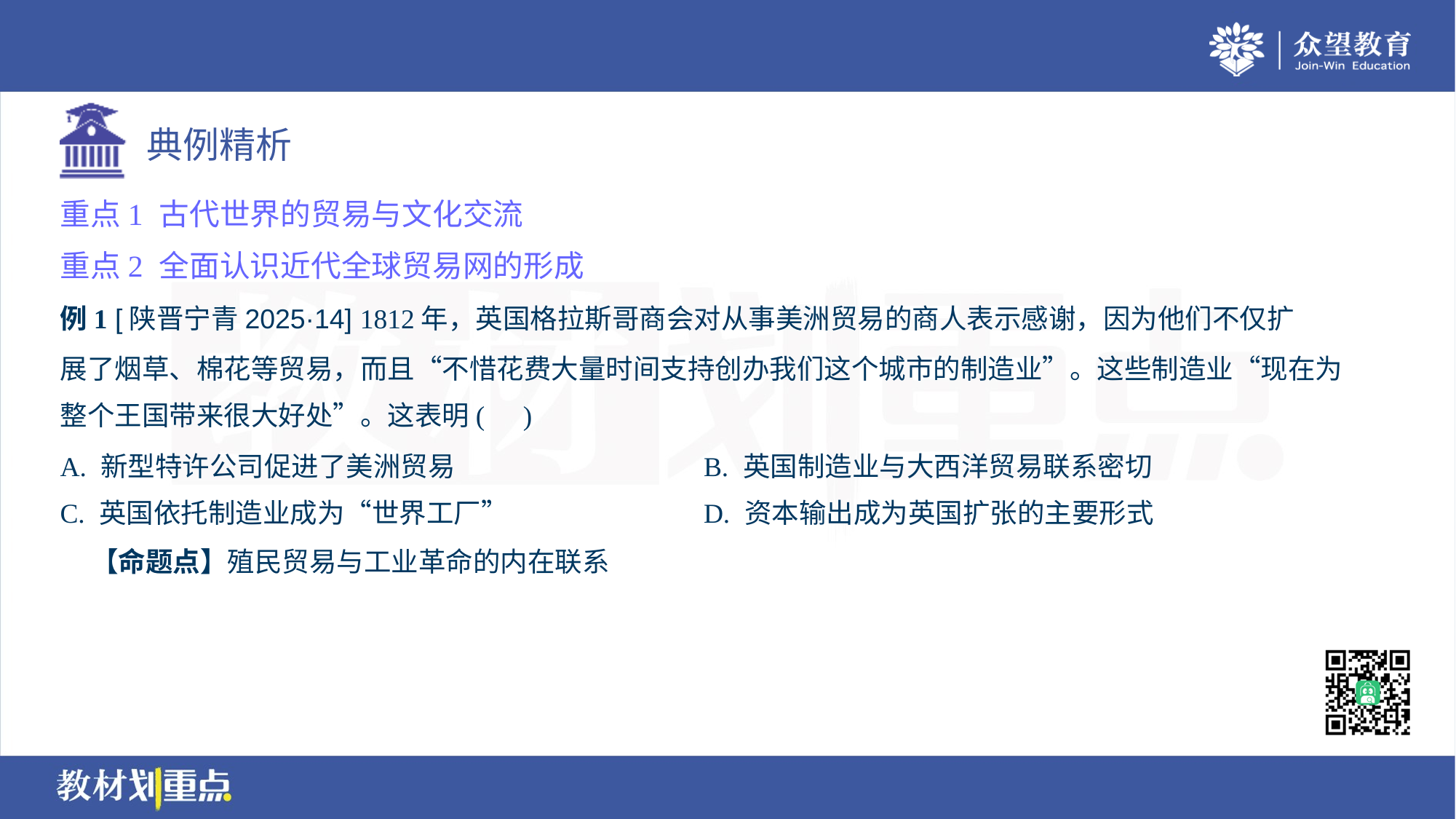

重点1 古代世界的贸易与文化交流
重点2 全面认识近代全球贸易网的形成
例1 [陕晋宁青2025·14] 1812年，英国格拉斯哥商会对从事美洲贸易的商人表示感谢，因为他们不仅扩
展了烟草、棉花等贸易，而且“不惜花费大量时间支持创办我们这个城市的制造业”。这些制造业“现在为
整个王国带来很大好处”。这表明(     )
A. 新型特许公司促进了美洲贸易	B. 英国制造业与大西洋贸易联系密切
C. 英国依托制造业成为“世界工厂”	D. 资本输出成为英国扩张的主要形式
    【命题点】殖民贸易与工业革命的内在联系